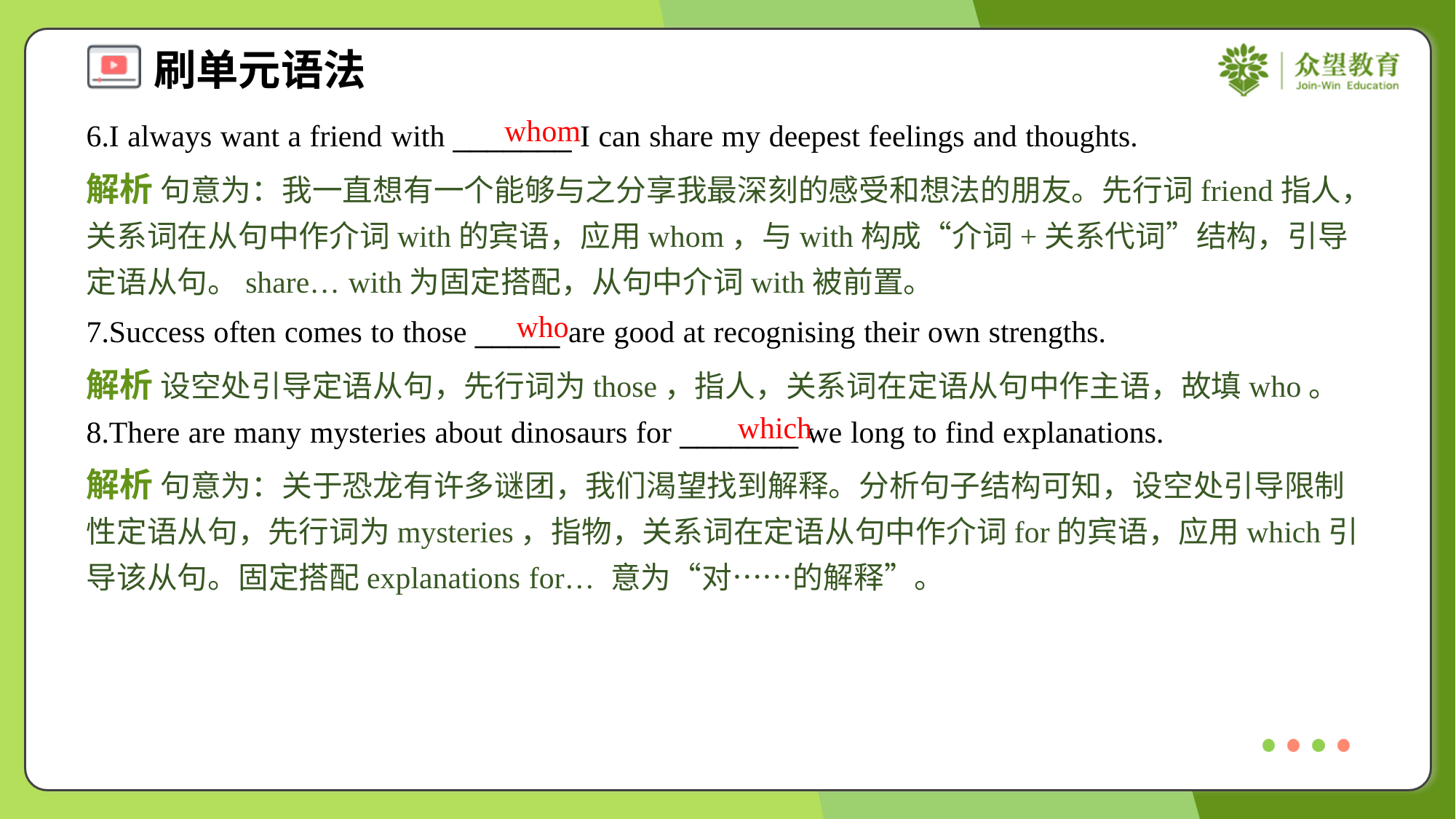

whom
6.I always want a friend with _______ I can share my deepest feelings and thoughts.
解析 句意为：我一直想有一个能够与之分享我最深刻的感受和想法的朋友。先行词friend指人，关系词在从句中作介词with的宾语，应用whom，与with构成“介词+关系代词”结构，引导定语从句。share… with为固定搭配，从句中介词with被前置。
who
7.Success often comes to those _____ are good at recognising their own strengths.
解析 设空处引导定语从句，先行词为those，指人，关系词在定语从句中作主语，故填who。
which
8.There are many mysteries about dinosaurs for _______ we long to find explanations.
解析 句意为：关于恐龙有许多谜团，我们渴望找到解释。分析句子结构可知，设空处引导限制性定语从句，先行词为mysteries，指物，关系词在定语从句中作介词for的宾语，应用which引导该从句。固定搭配explanations for… 意为“对……的解释”。